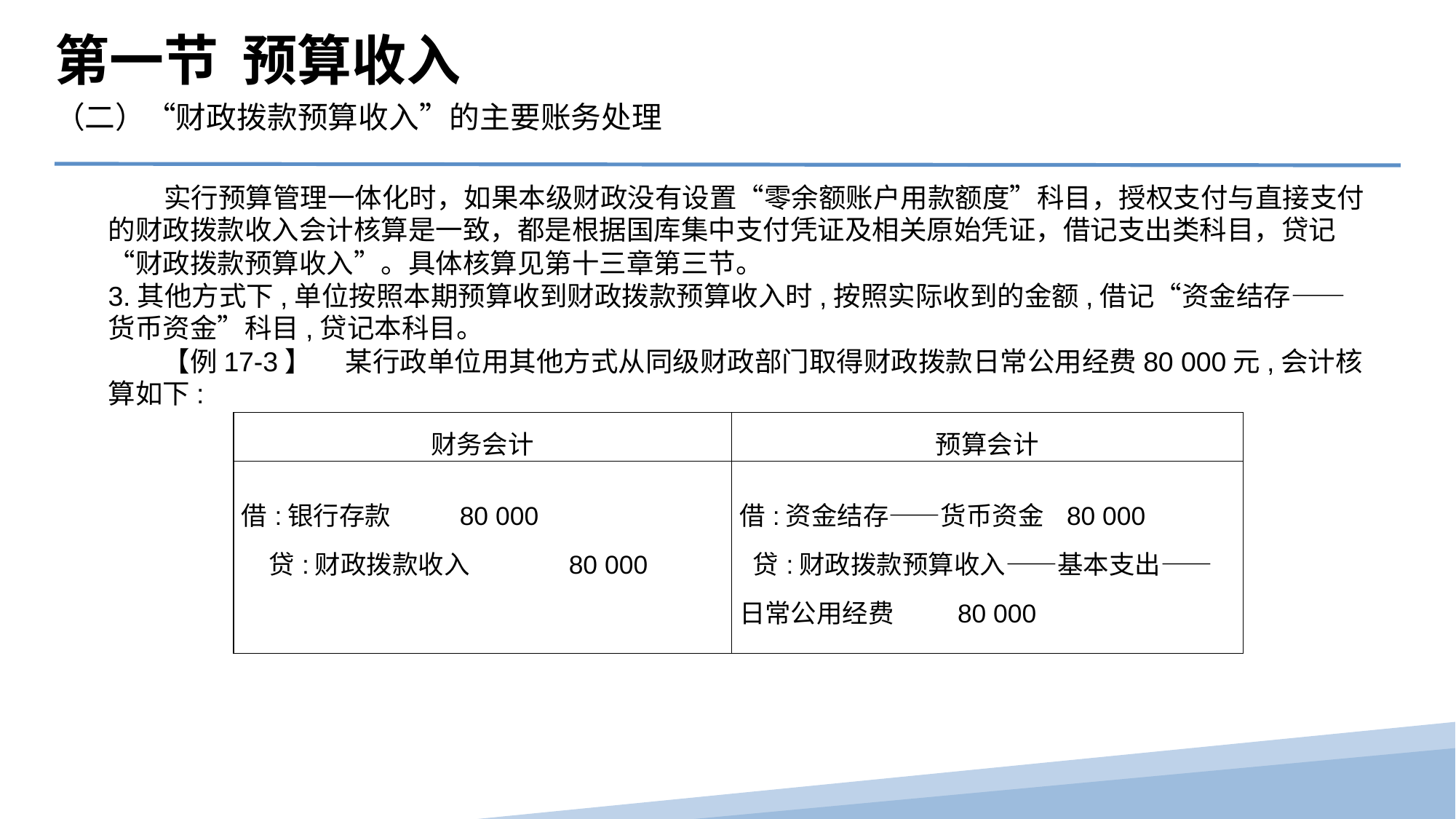

第一节  预算收入
（二）“财政拨款预算收入”的主要账务处理
        实行预算管理一体化时，如果本级财政没有设置“零余额账户用款额度”科目，授权支付与直接支付的财政拨款收入会计核算是一致，都是根据国库集中支付凭证及相关原始凭证，借记支出类科目，贷记“财政拨款预算收入”。具体核算见第十三章第三节。
3.其他方式下,单位按照本期预算收到财政拨款预算收入时,按照实际收到的金额,借记“资金结存——货币资金”科目,贷记本科目。
　　【例17-3】　 某行政单位用其他方式从同级财政部门取得财政拨款日常公用经费80 000元,会计核算如下:
| 财务会计 | 预算会计 |
| --- | --- |
| 借:银行存款 80 000 贷:财政拨款收入 80 000 | 借:资金结存——货币资金 80 000 贷:财政拨款预算收入——基本支出——日常公用经费 80 000 |